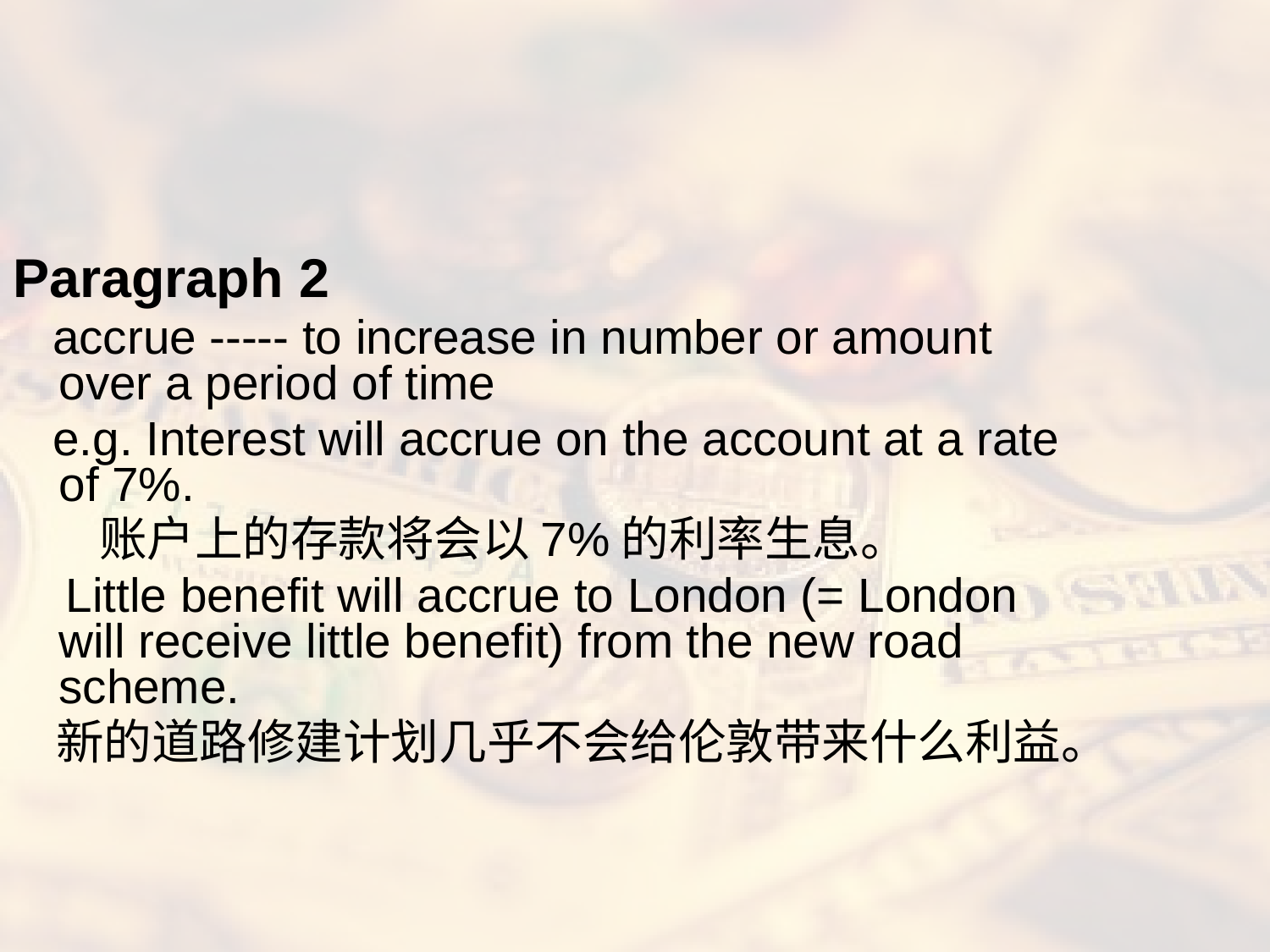

#
Paragraph 2
   accrue ----- to increase in number or amount over a period of time
   e.g. Interest will accrue on the account at a rate of 7%.
       账户上的存款将会以7%的利率生息。
    Little benefit will accrue to London (= London will receive little benefit) from the new road scheme.
   新的道路修建计划几乎不会给伦敦带来什么利益。